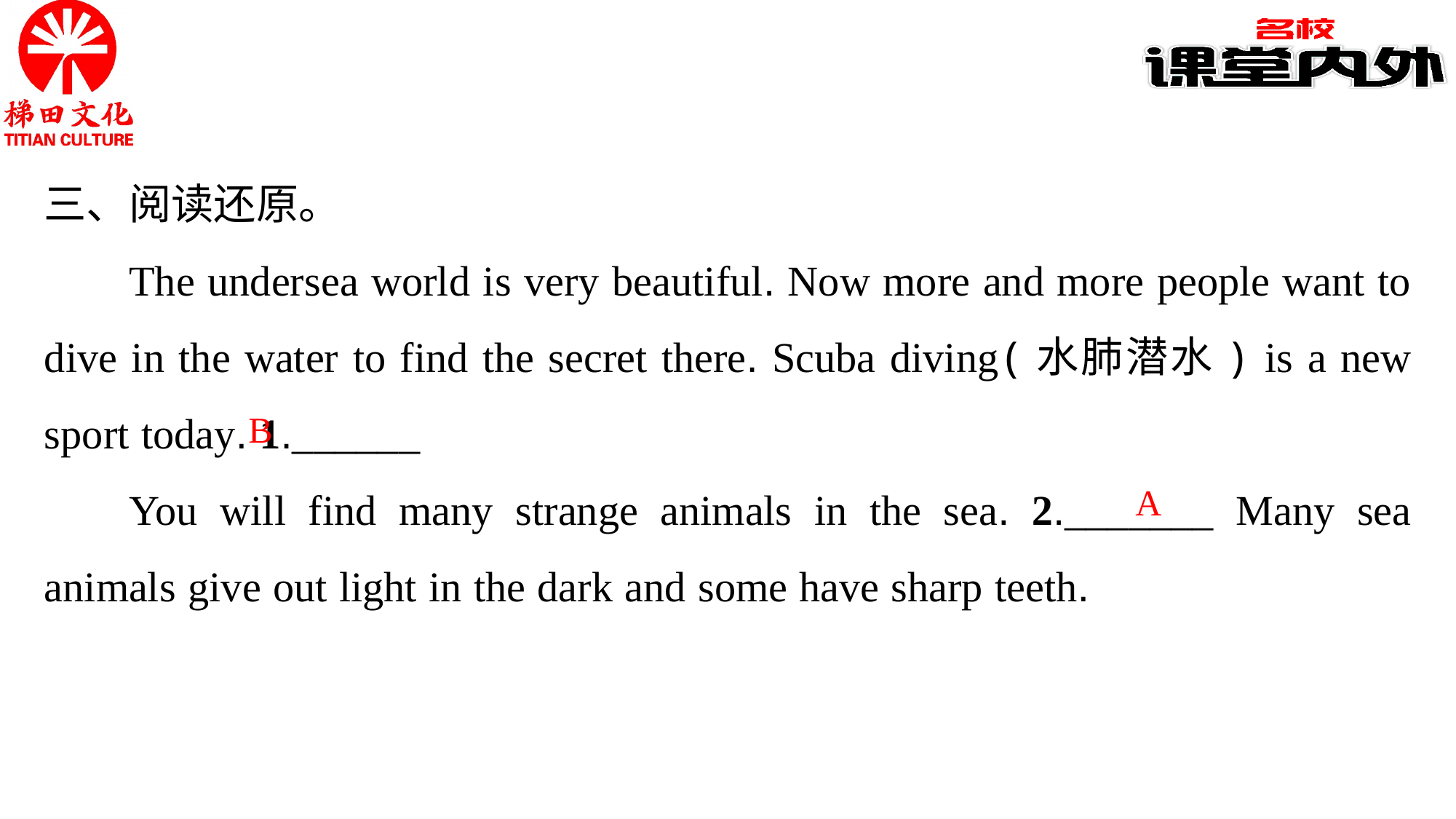

三、阅读还原。
The undersea world is very beautiful. Now more and more people want to dive in the water to find the secret there. Scuba diving(水肺潜水) is a new sport today. 1.______
You will find many strange animals in the sea. 2._______ Many sea animals give out light in the dark and some have sharp teeth.
B
A